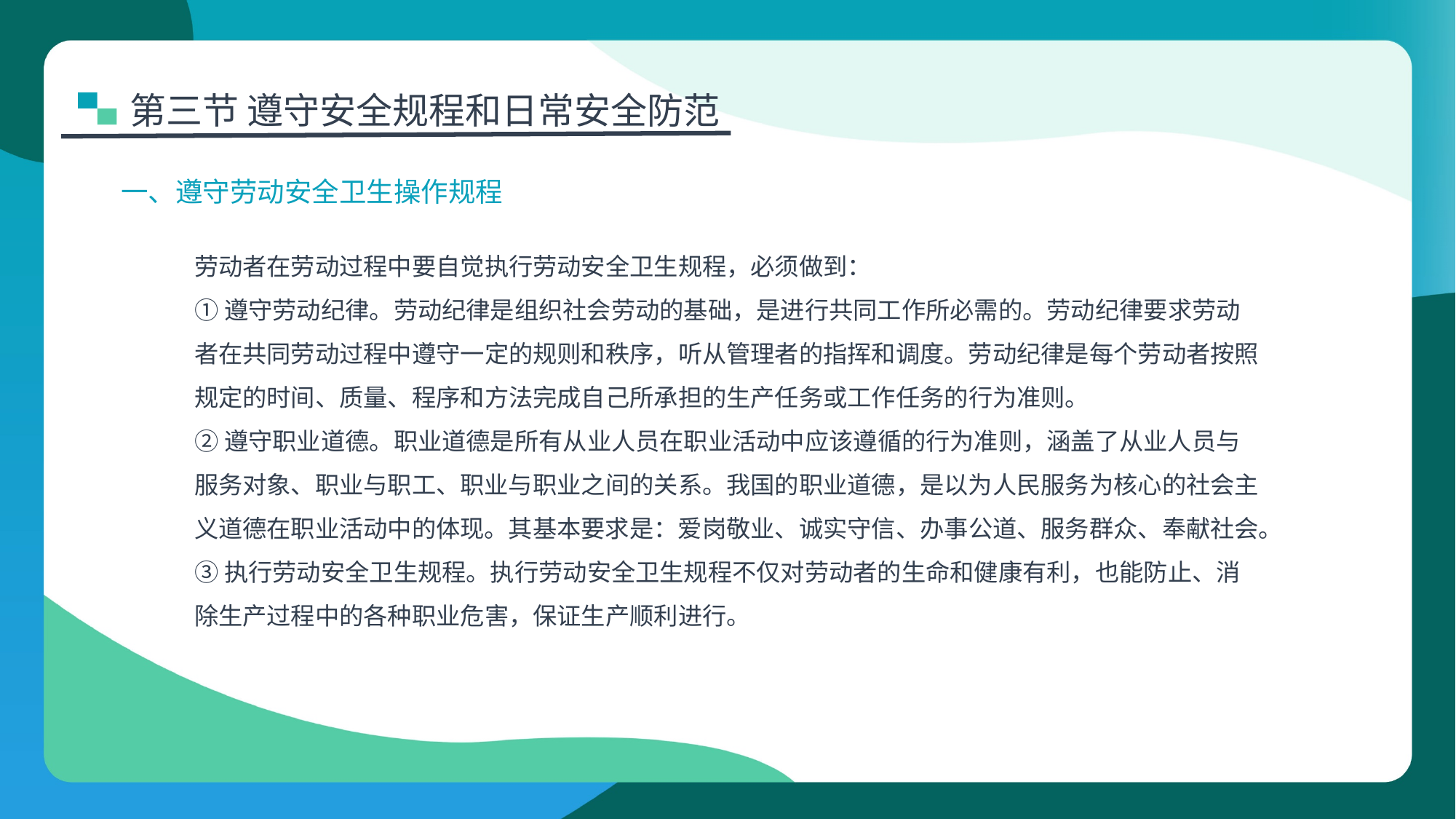

第三节 遵守安全规程和日常安全防范

一、遵守劳动安全卫生操作规程
劳动者在劳动过程中要自觉执行劳动安全卫生规程，必须做到：
①遵守劳动纪律。劳动纪律是组织社会劳动的基础，是进行共同工作所必需的。劳动纪律要求劳动者在共同劳动过程中遵守一定的规则和秩序，听从管理者的指挥和调度。劳动纪律是每个劳动者按照规定的时间、质量、程序和方法完成自己所承担的生产任务或工作任务的行为准则。
②遵守职业道德。职业道德是所有从业人员在职业活动中应该遵循的行为准则，涵盖了从业人员与服务对象、职业与职工、职业与职业之间的关系。我国的职业道德，是以为人民服务为核心的社会主义道德在职业活动中的体现。其基本要求是：爱岗敬业、诚实守信、办事公道、服务群众、奉献社会。
③执行劳动安全卫生规程。执行劳动安全卫生规程不仅对劳动者的生命和健康有利，也能防止、消除生产过程中的各种职业危害，保证生产顺利进行。